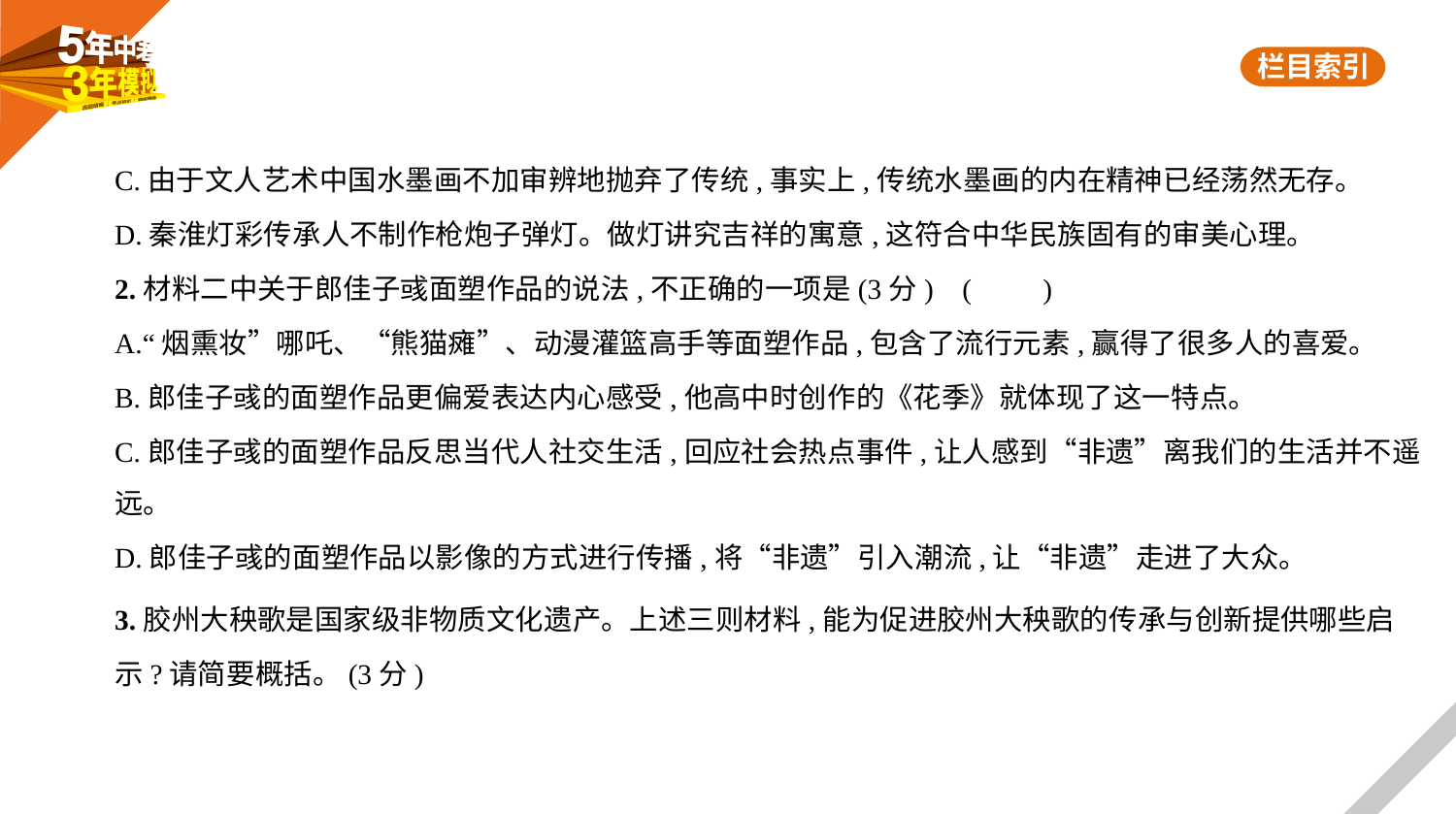

C.由于文人艺术中国水墨画不加审辨地抛弃了传统,事实上,传统水墨画的内在精神已经荡然无存。
D.秦淮灯彩传承人不制作枪炮子弹灯。做灯讲究吉祥的寓意,这符合中华民族固有的审美心理。
2.材料二中关于郎佳子彧面塑作品的说法,不正确的一项是(3分) (　　)
A.“烟熏妆”哪吒、“熊猫瘫”、动漫灌篮高手等面塑作品,包含了流行元素,赢得了很多人的喜爱。
B.郎佳子彧的面塑作品更偏爱表达内心感受,他高中时创作的《花季》就体现了这一特点。
C.郎佳子彧的面塑作品反思当代人社交生活,回应社会热点事件,让人感到“非遗”离我们的生活并不遥
远。
D.郎佳子彧的面塑作品以影像的方式进行传播,将“非遗”引入潮流,让“非遗”走进了大众。
3.胶州大秧歌是国家级非物质文化遗产。上述三则材料,能为促进胶州大秧歌的传承与创新提供哪些启
示?请简要概括。(3分)